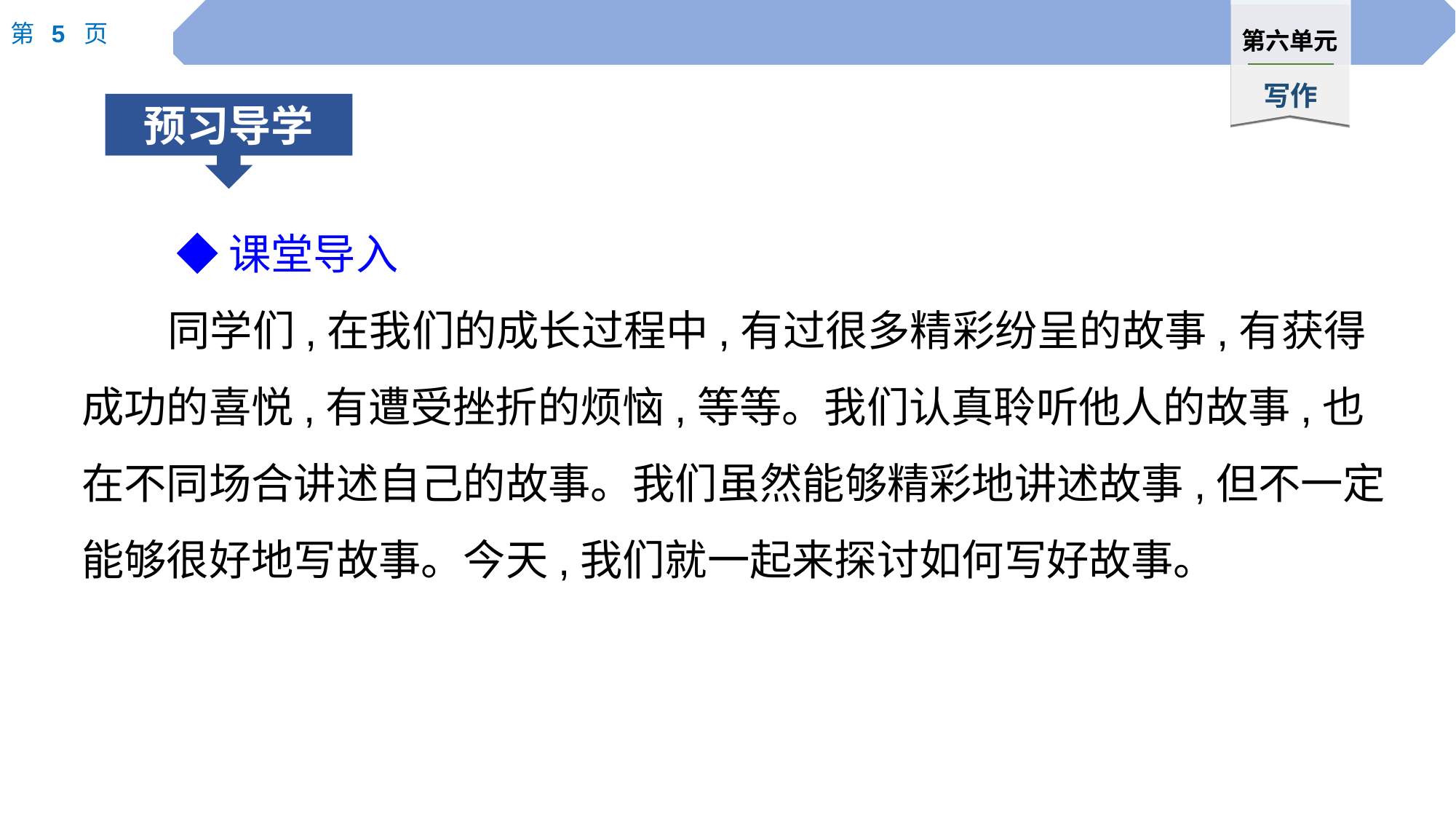

◆课堂导入

同学们,在我们的成长过程中,有过很多精彩纷呈的故事,有获得成功的喜悦,有遭受挫折的烦恼,等等。我们认真聆听他人的故事,也在不同场合讲述自己的故事。我们虽然能够精彩地讲述故事,但不一定能够很好地写故事。今天,我们就一起来探讨如何写好故事。